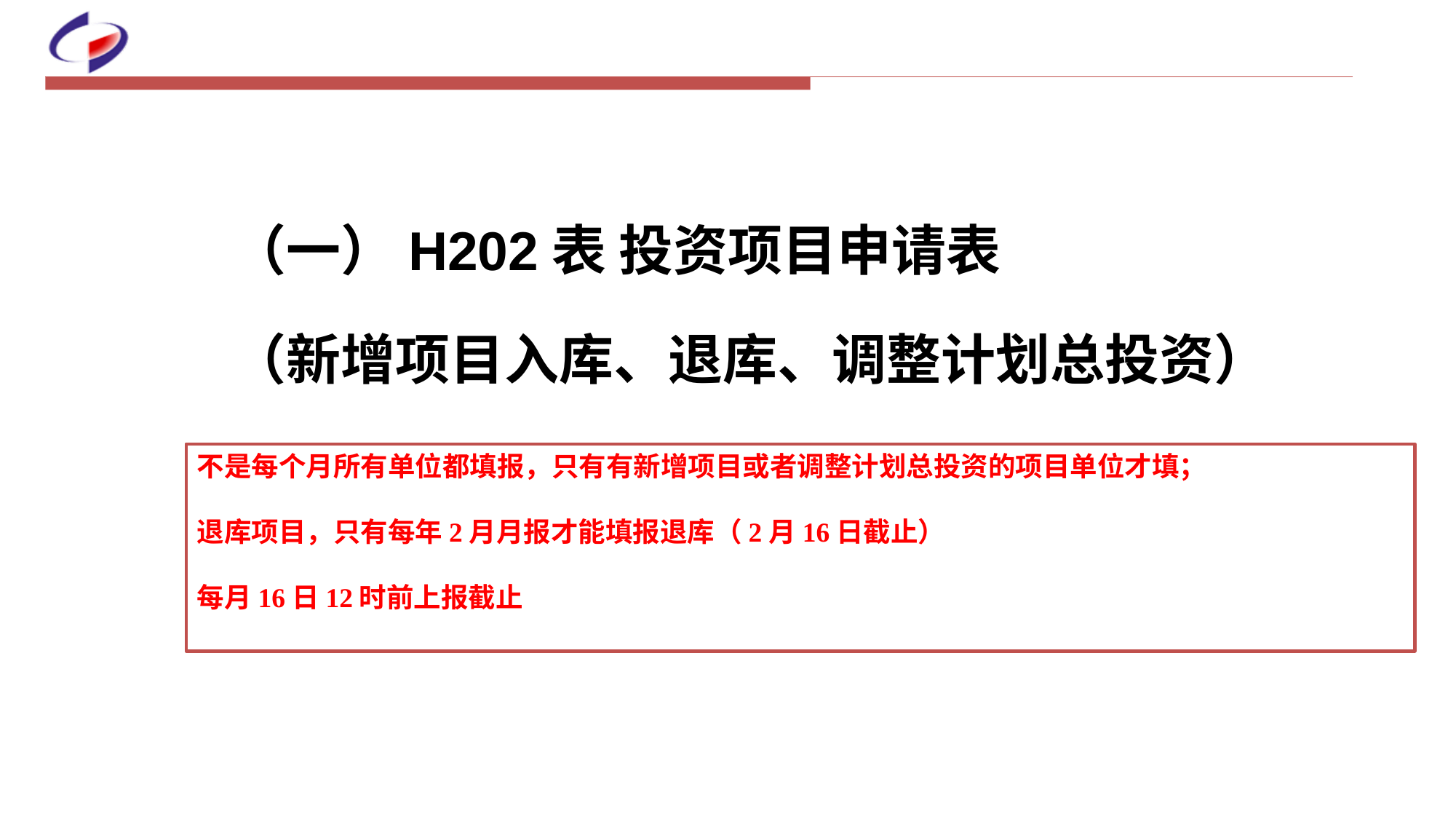

（一）H202表 投资项目申请表
（新增项目入库、退库、调整计划总投资）

不是每个月所有单位都填报，只有有新增项目或者调整计划总投资的项目单位才填；

退库项目，只有每年2月月报才能填报退库（2月16日截止）

每月16日12时前上报截止